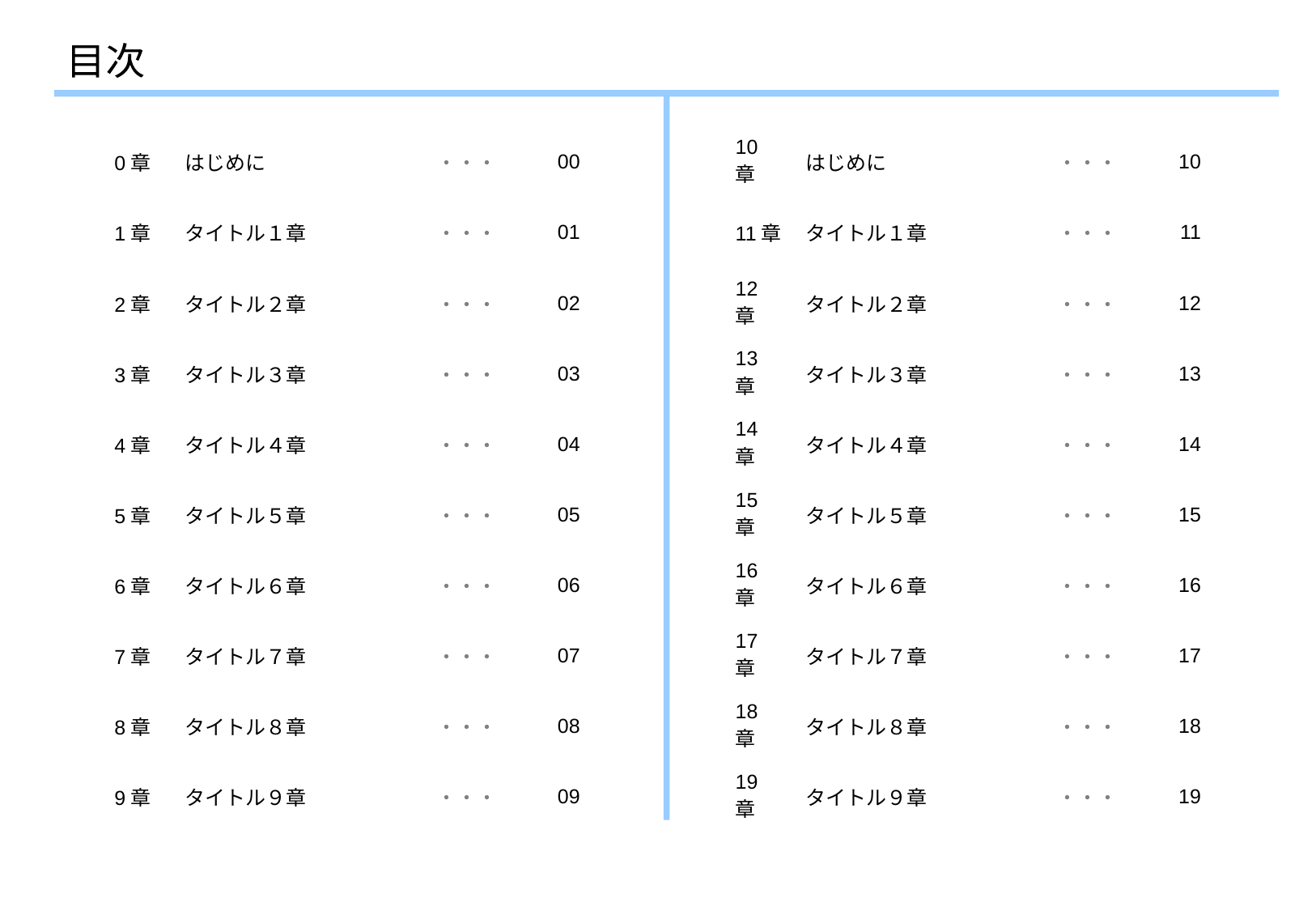

目次

| 0章 | はじめに | ・・・ | 00 |
| --- | --- | --- | --- |
| 1章 | タイトル１章 | ・・・ | 01 |
| 2章 | タイトル２章 | ・・・ | 02 |
| 3章 | タイトル３章 | ・・・ | 03 |
| 4章 | タイトル４章 | ・・・ | 04 |
| 5章 | タイトル５章 | ・・・ | 05 |
| 6章 | タイトル６章 | ・・・ | 06 |
| 7章 | タイトル７章 | ・・・ | 07 |
| 8章 | タイトル８章 | ・・・ | 08 |
| 9章 | タイトル９章 | ・・・ | 09 |
| 10章 | はじめに | ・・・ | 10 |
| --- | --- | --- | --- |
| 11章 | タイトル１章 | ・・・ | 11 |
| 12章 | タイトル２章 | ・・・ | 12 |
| 13章 | タイトル３章 | ・・・ | 13 |
| 14章 | タイトル４章 | ・・・ | 14 |
| 15章 | タイトル５章 | ・・・ | 15 |
| 16章 | タイトル６章 | ・・・ | 16 |
| 17章 | タイトル７章 | ・・・ | 17 |
| 18章 | タイトル８章 | ・・・ | 18 |
| 19章 | タイトル９章 | ・・・ | 19 |